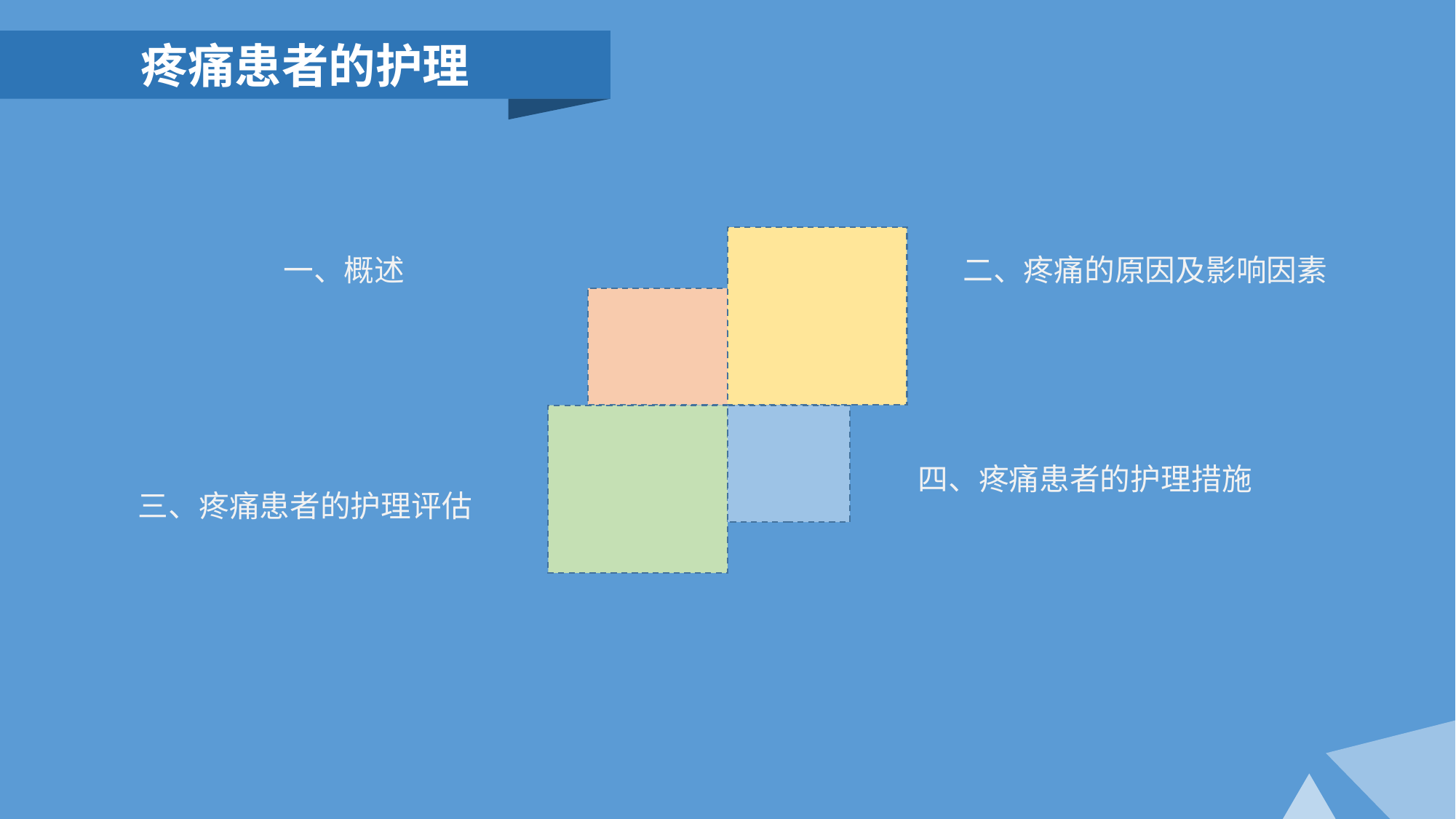

疼痛患者的护理

一、概述
二、疼痛的原因及影响因素

四、疼痛患者的护理措施
三、疼痛患者的护理评估